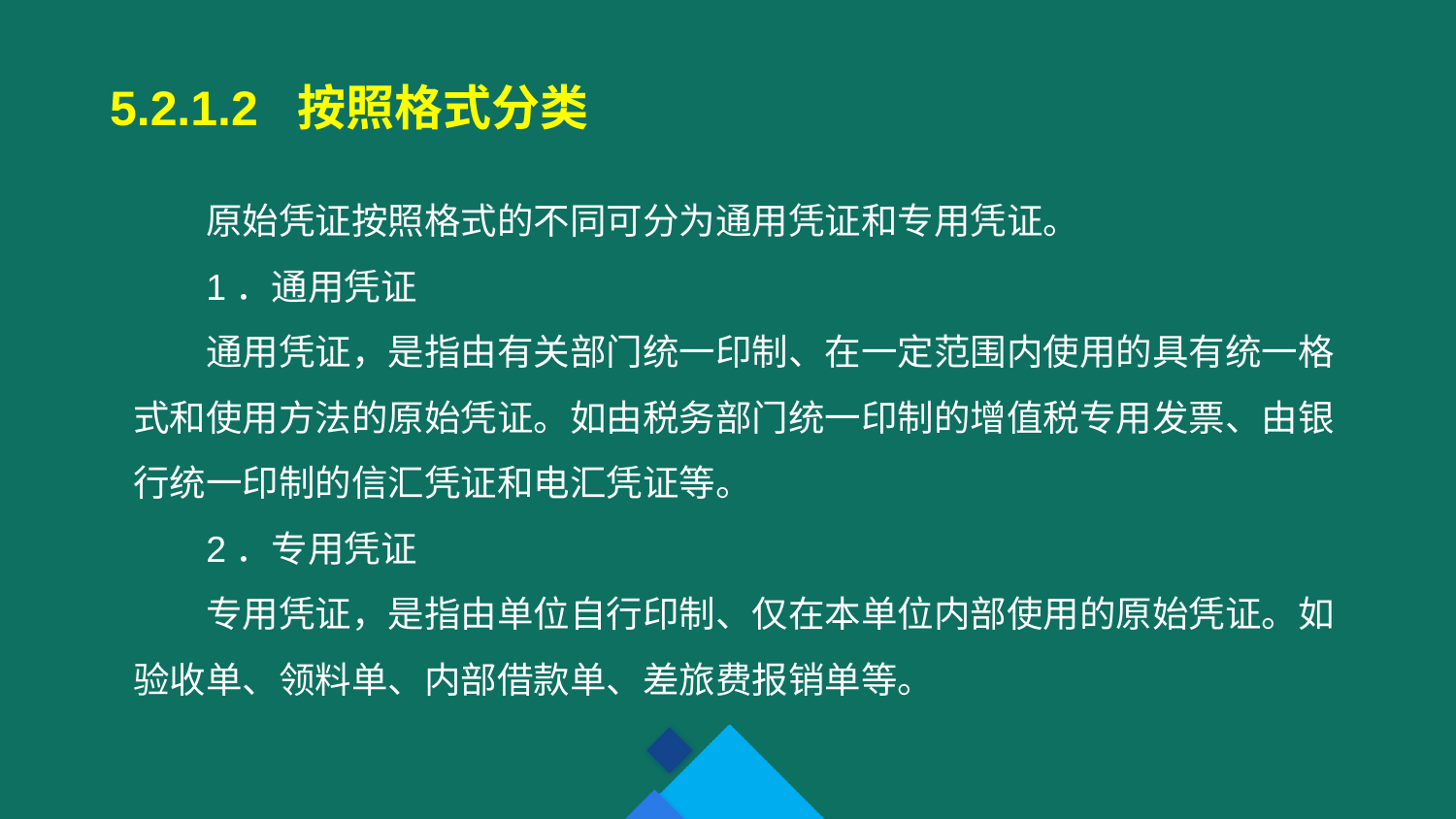

5.2.1.2  按照格式分类
原始凭证按照格式的不同可分为通用凭证和专用凭证。
1．通用凭证
通用凭证，是指由有关部门统一印制、在一定范围内使用的具有统一格式和使用方法的原始凭证。如由税务部门统一印制的增值税专用发票、由银行统一印制的信汇凭证和电汇凭证等。
2．专用凭证
专用凭证，是指由单位自行印制、仅在本单位内部使用的原始凭证。如验收单、领料单、内部借款单、差旅费报销单等。